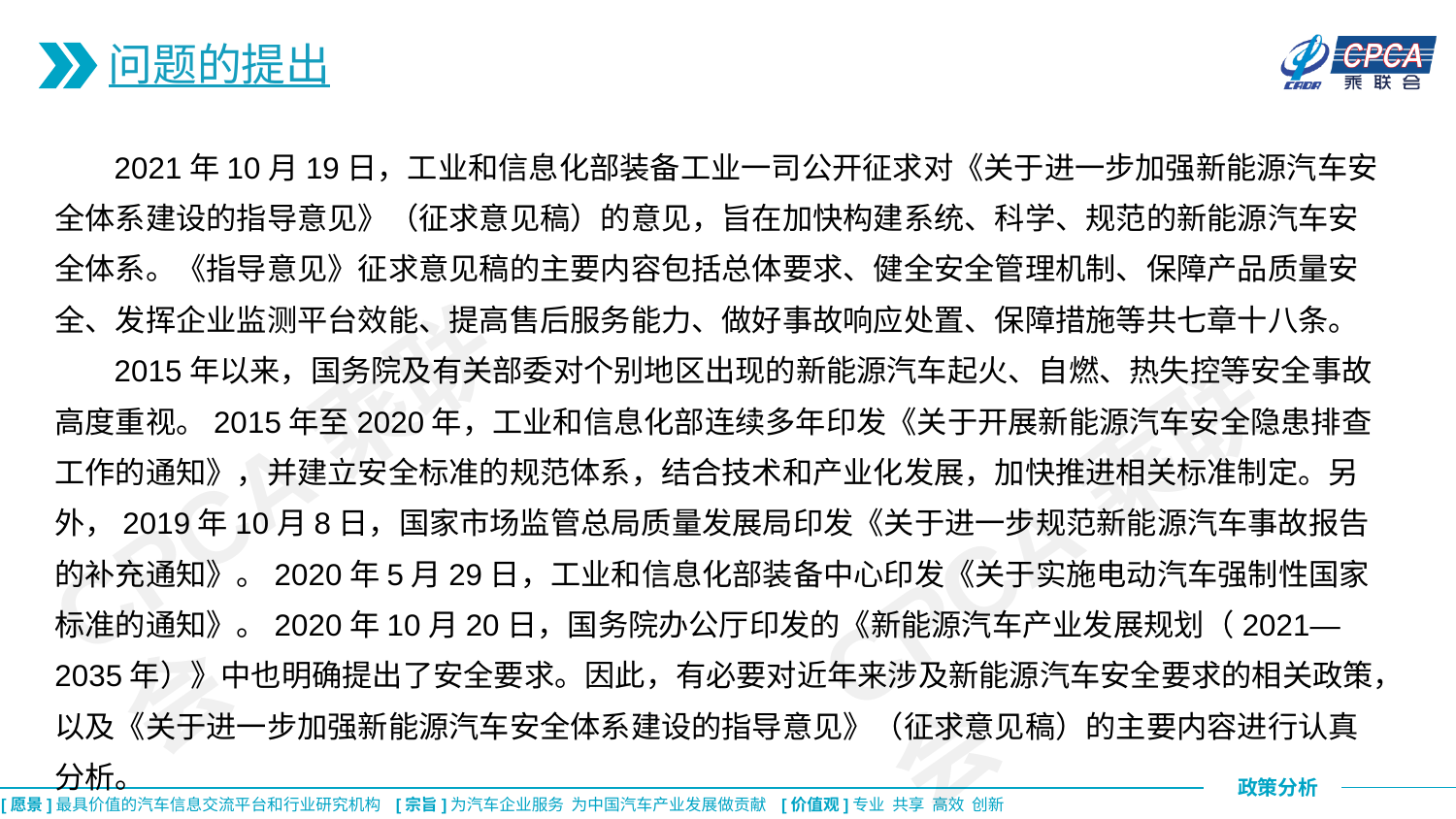

问题的提出
       2021年10月19日，工业和信息化部装备工业一司公开征求对《关于进一步加强新能源汽车安全体系建设的指导意见》（征求意见稿）的意见，旨在加快构建系统、科学、规范的新能源汽车安全体系。《指导意见》征求意见稿的主要内容包括总体要求、健全安全管理机制、保障产品质量安全、发挥企业监测平台效能、提高售后服务能力、做好事故响应处置、保障措施等共七章十八条。
       2015年以来，国务院及有关部委对个别地区出现的新能源汽车起火、自燃、热失控等安全事故高度重视。2015年至2020年，工业和信息化部连续多年印发《关于开展新能源汽车安全隐患排查工作的通知》，并建立安全标准的规范体系，结合技术和产业化发展，加快推进相关标准制定。另外，2019年10月8日，国家市场监管总局质量发展局印发《关于进一步规范新能源汽车事故报告的补充通知》。2020年5月29日，工业和信息化部装备中心印发《关于实施电动汽车强制性国家标准的通知》。2020年10月20日，国务院办公厅印发的《新能源汽车产业发展规划（2021—2035年）》中也明确提出了安全要求。因此，有必要对近年来涉及新能源汽车安全要求的相关政策，以及《关于进一步加强新能源汽车安全体系建设的指导意见》（征求意见稿）的主要内容进行认真分析。
CPCA乘联会
CPCA乘联会